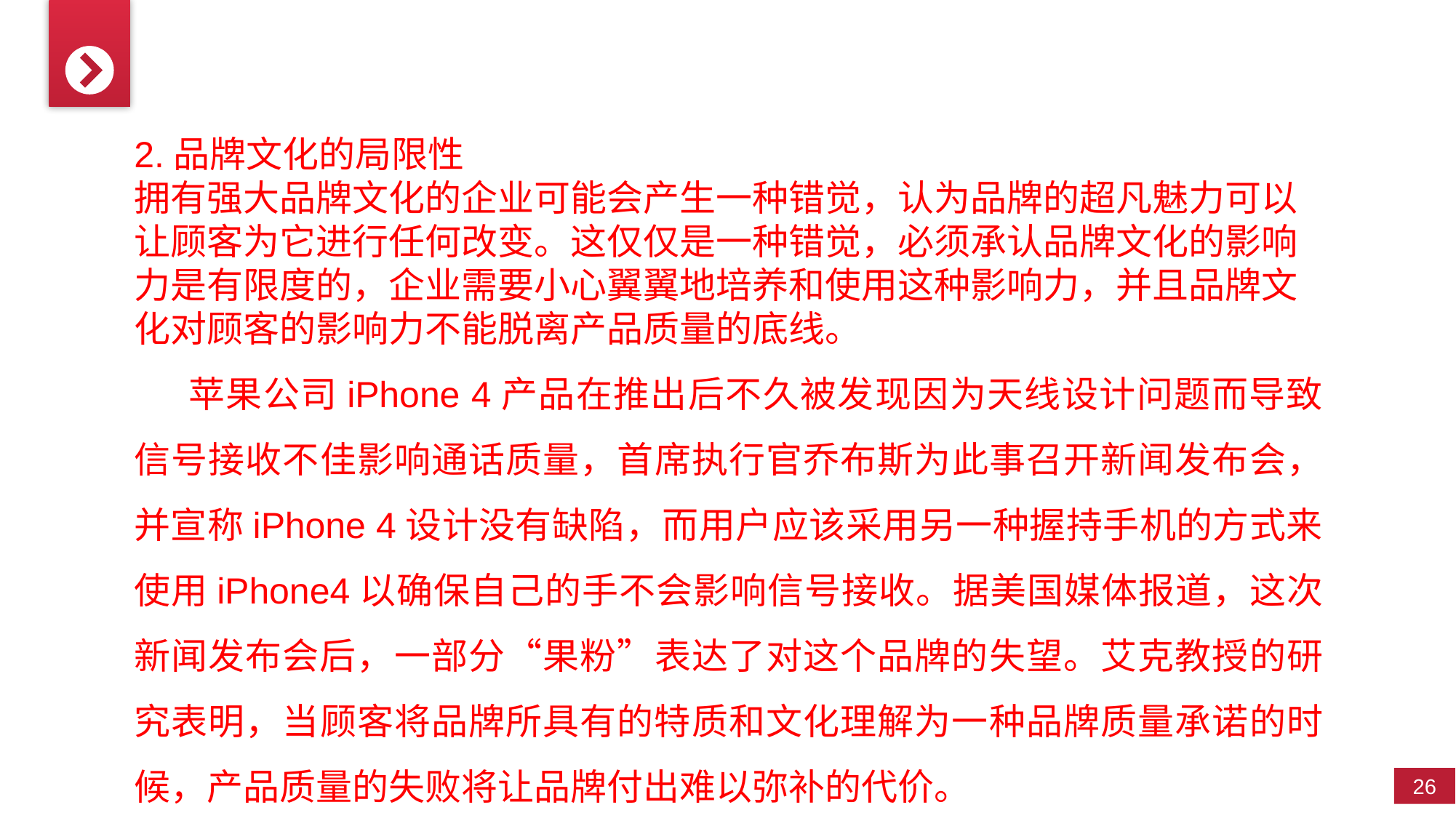

2.品牌文化的局限性拥有强大品牌文化的企业可能会产生一种错觉，认为品牌的超凡魅力可以让顾客为它进行任何改变。这仅仅是一种错觉，必须承认品牌文化的影响力是有限度的，企业需要小心翼翼地培养和使用这种影响力，并且品牌文化对顾客的影响力不能脱离产品质量的底线。苹果公司iPhone 4产品在推出后不久被发现因为天线设计问题而导致信号接收不佳影响通话质量，首席执行官乔布斯为此事召开新闻发布会，并宣称iPhone 4设计没有缺陷，而用户应该采用另一种握持手机的方式来使用iPhone4以确保自己的手不会影响信号接收。据美国媒体报道，这次新闻发布会后，一部分“果粉”表达了对这个品牌的失望。艾克教授的研究表明，当顾客将品牌所具有的特质和文化理解为一种品牌质量承诺的时候，产品质量的失败将让品牌付出难以弥补的代价。